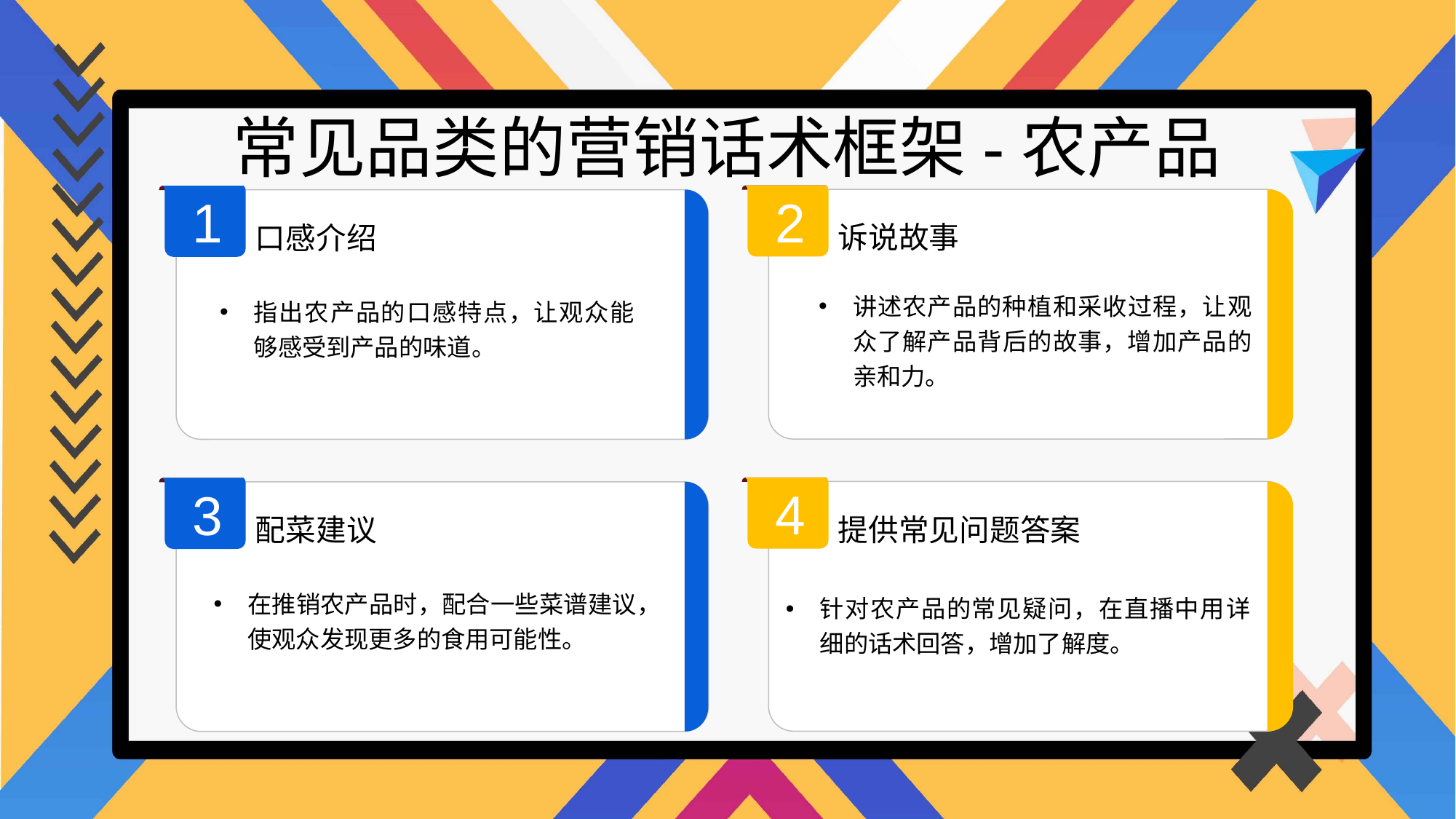

常见品类的营销话术框架-农产品
2
1

诉说故事
口感介绍
讲述农产品的种植和采收过程，让观众了解产品背后的故事，增加产品的亲和力。
指出农产品的口感特点，让观众能够感受到产品的味道。
4
3

提供常见问题答案
配菜建议
在推销农产品时，配合一些菜谱建议，使观众发现更多的食用可能性。
针对农产品的常见疑问，在直播中用详细的话术回答，增加了解度。